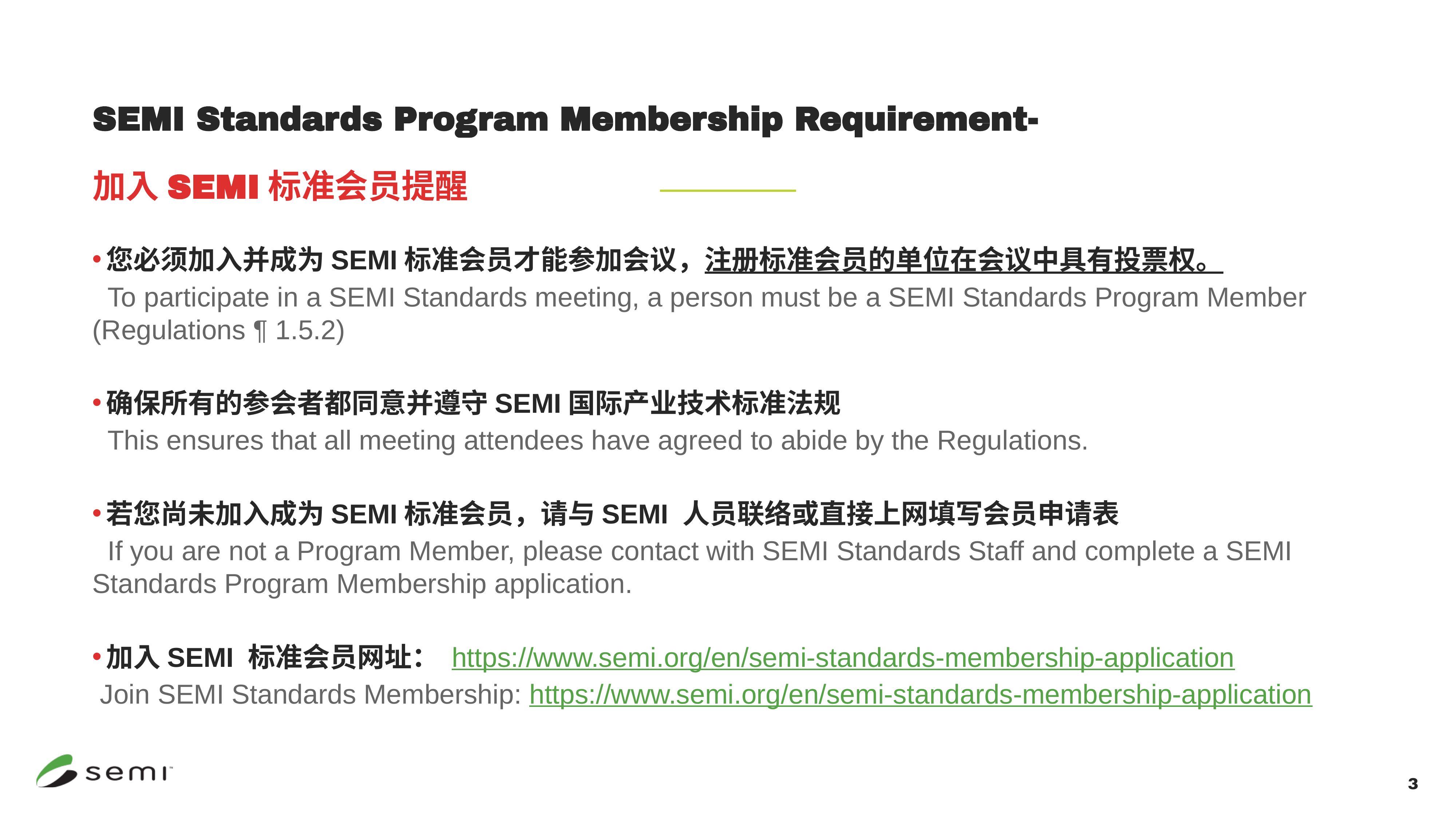

SEMI Standards Program Membership Requirement-
加入SEMI标准会员提醒

您必须加入并成为SEMI标准会员才能参加会议，注册标准会员的单位在会议中具有投票权。
  To participate in a SEMI Standards meeting, a person must be a SEMI Standards Program Member (Regulations ¶ 1.5.2)

确保所有的参会者都同意并遵守SEMI国际产业技术标准法规
  This ensures that all meeting attendees have agreed to abide by the Regulations.

若您尚未加入成为SEMI标准会员，请与SEMI 人员联络或直接上网填写会员申请表
  If you are not a Program Member, please contact with SEMI Standards Staff and complete a SEMI Standards Program Membership application.

加入SEMI 标准会员网址： https://www.semi.org/en/semi-standards-membership-application
 Join SEMI Standards Membership: https://www.semi.org/en/semi-standards-membership-application